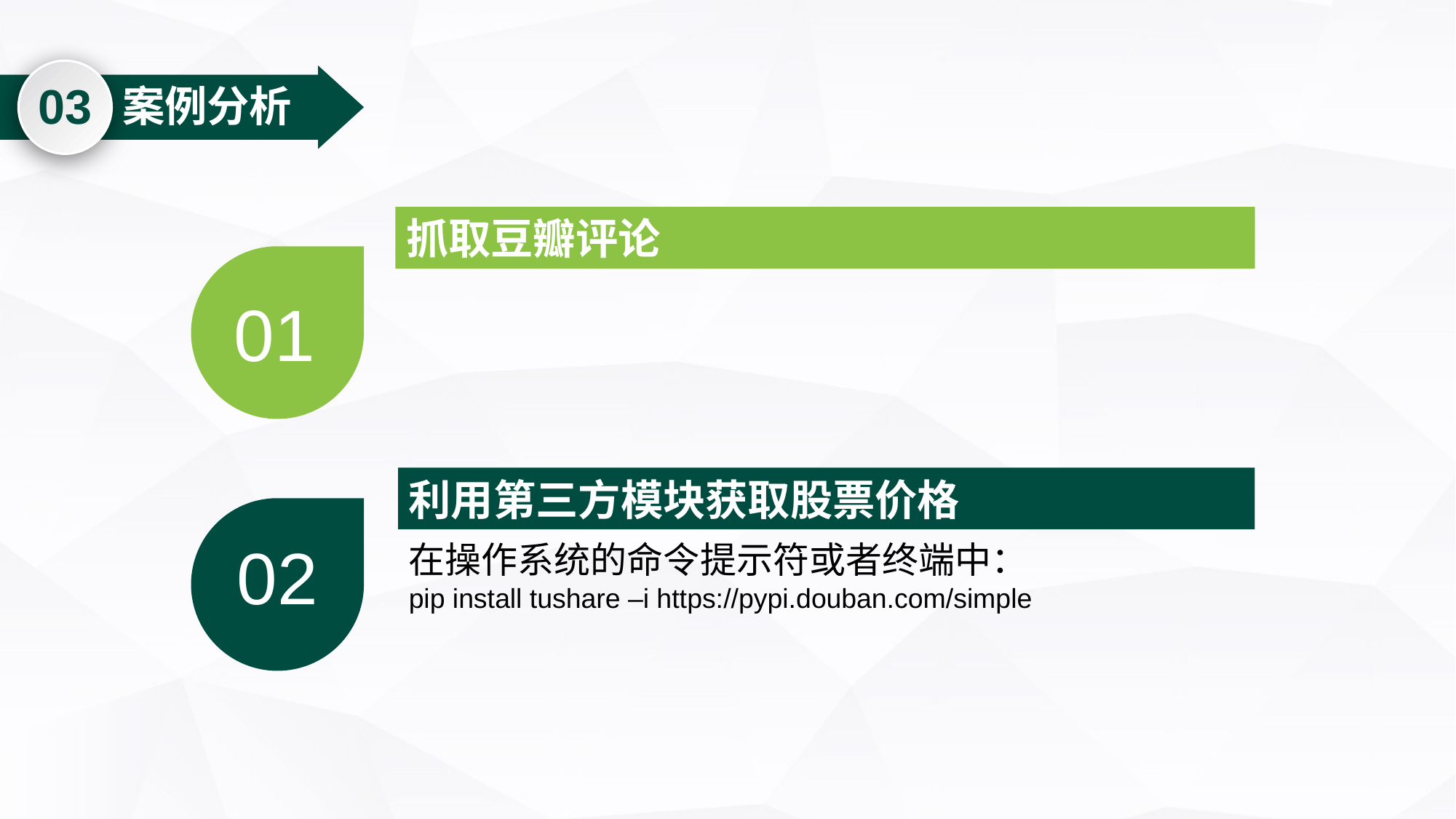

03
案例分析
抓取豆瓣评论

01
利用第三方模块获取股票价格

02
在操作系统的命令提示符或者终端中：
pip install tushare –i https://pypi.douban.com/simple